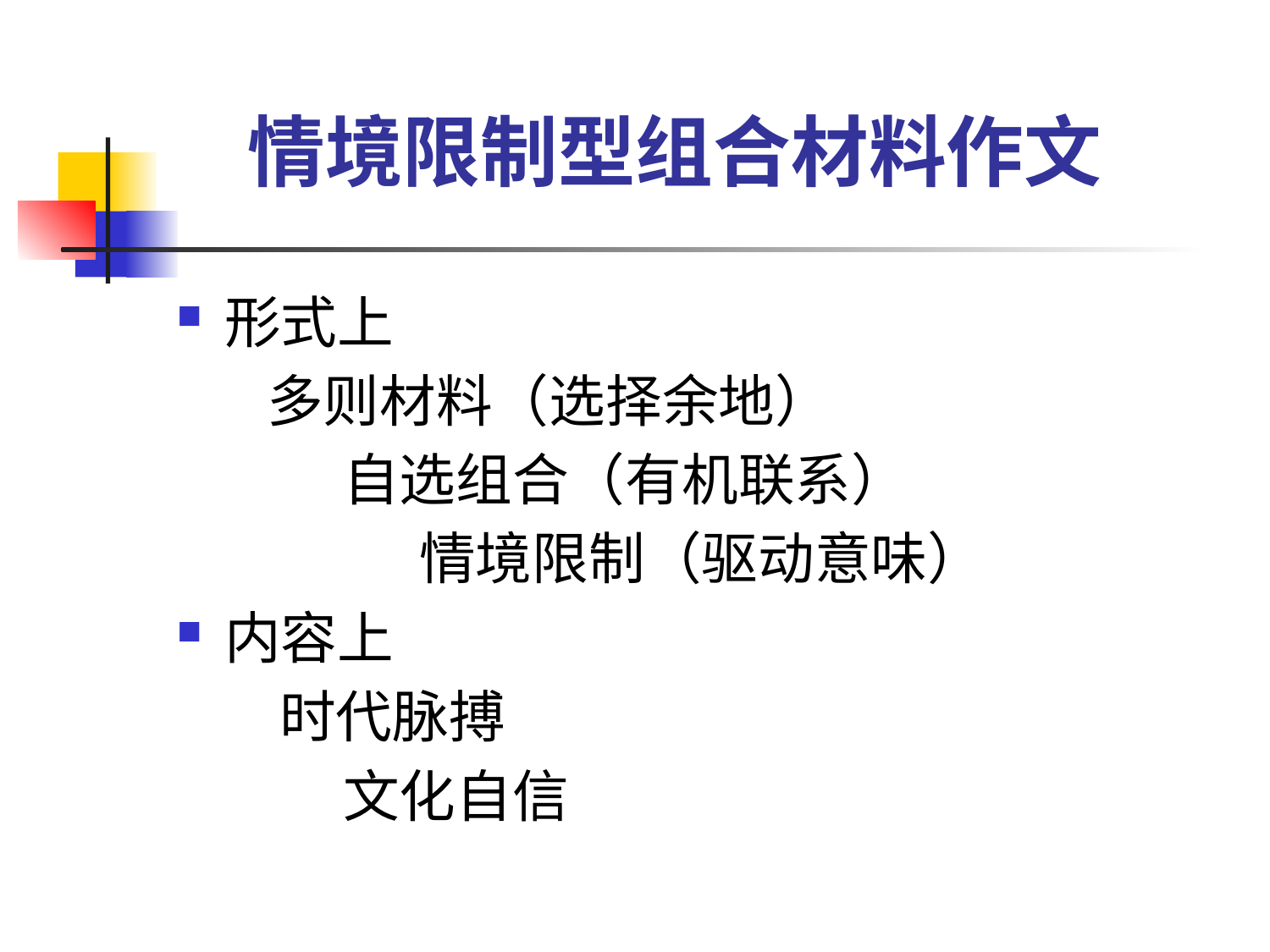

# 情境限制型组合材料作文
形式上
      多则材料（选择余地）
            自选组合（有机联系）
                  情境限制（驱动意味）
内容上
       时代脉搏
            文化自信